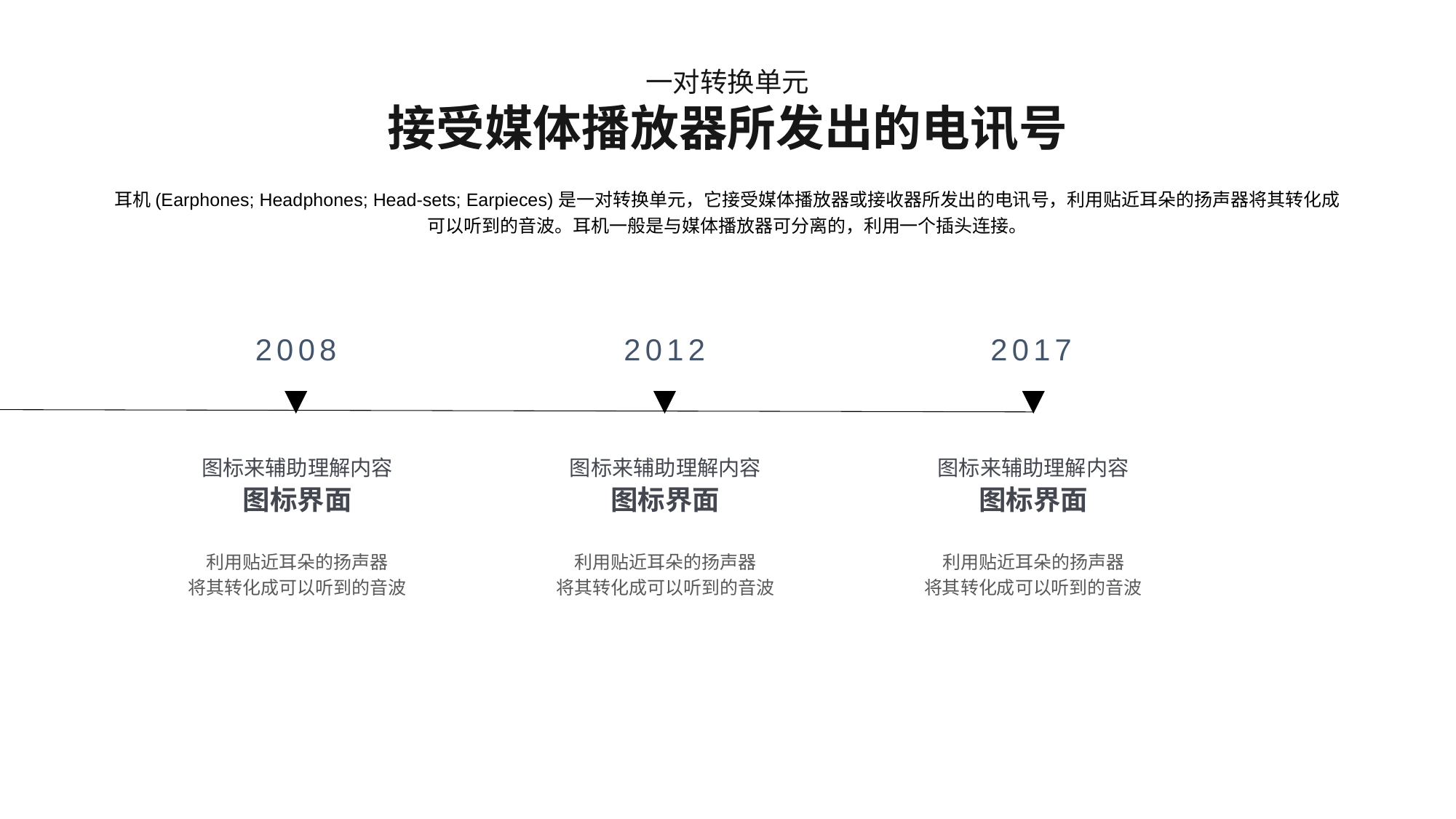

2008
2012
2017

图标来辅助理解内容
图标界面
利用贴近耳朵的扬声器
将其转化成可以听到的音波
图标来辅助理解内容
图标界面
利用贴近耳朵的扬声器
将其转化成可以听到的音波
图标来辅助理解内容
图标界面
利用贴近耳朵的扬声器
将其转化成可以听到的音波